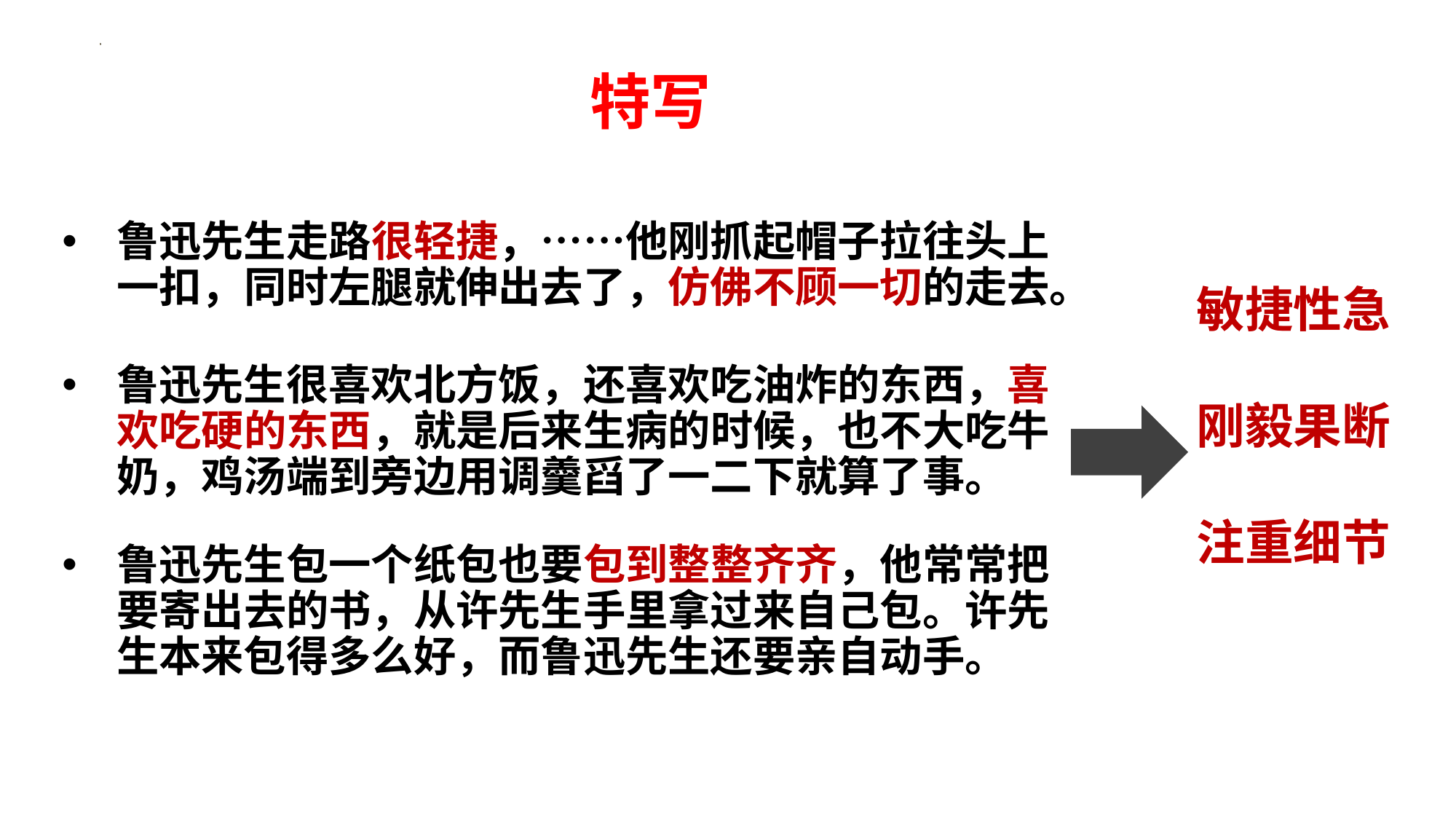

特写
特写
鲁迅先生走路很轻捷，……他刚抓起帽子拉往头上一扣，同时左腿就伸出去了，仿佛不顾一切的走去。
敏捷性急

刚毅果断

注重细节
鲁迅先生很喜欢北方饭，还喜欢吃油炸的东西，喜欢吃硬的东西，就是后来生病的时候，也不大吃牛奶，鸡汤端到旁边用调羹舀了一二下就算了事。

鲁迅先生包一个纸包也要包到整整齐齐，他常常把要寄出去的书，从许先生手里拿过来自己包。许先生本来包得多么好，而鲁迅先生还要亲自动手。